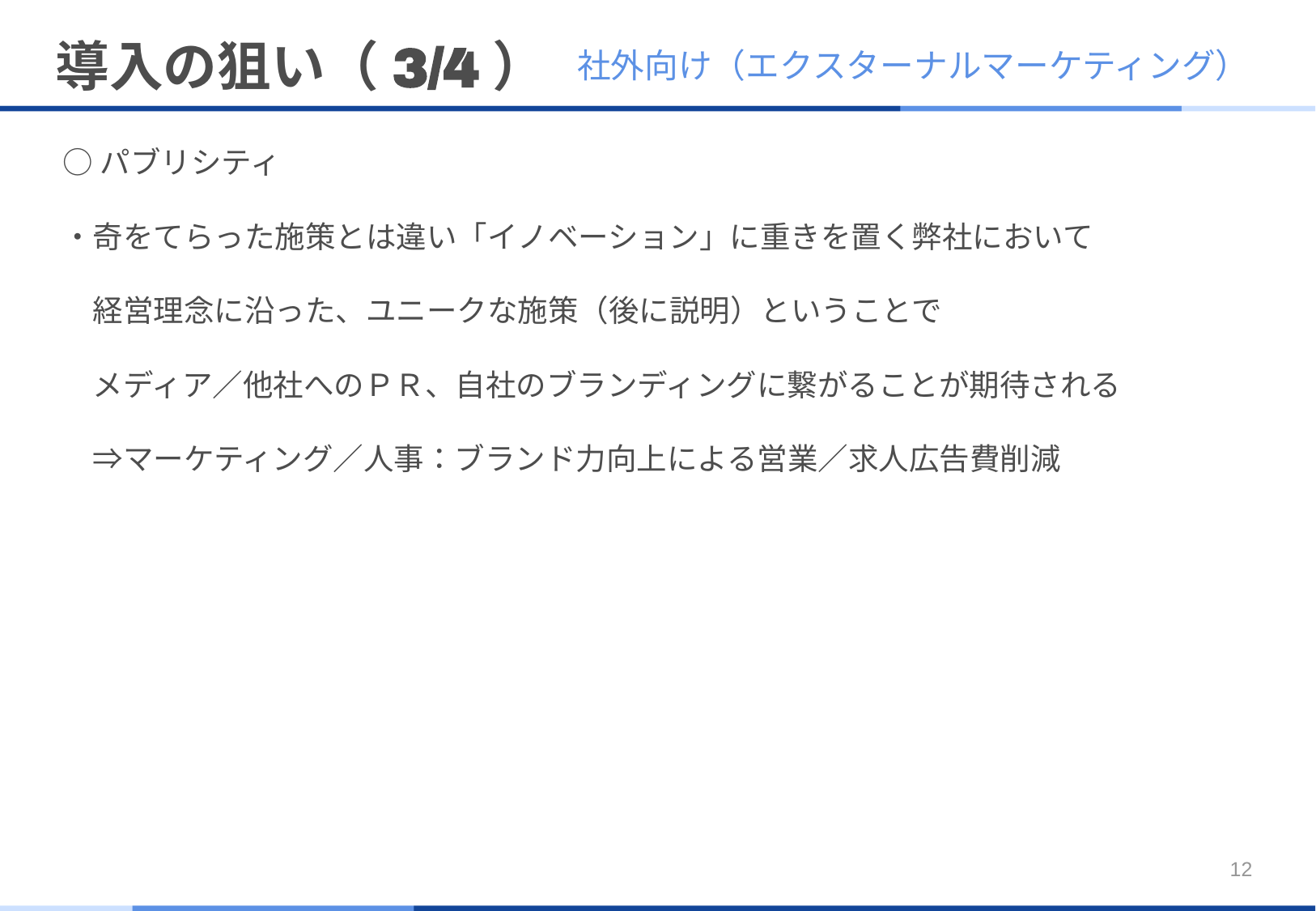

# 導入の狙い（3/4）
社外向け（エクスターナルマーケティング）
○パブリシティ
・奇をてらった施策とは違い「イノベーション」に重きを置く弊社において
　経営理念に沿った、ユニークな施策（後に説明）ということで
　メディア／他社へのＰＲ、自社のブランディングに繋がることが期待される
　⇒マーケティング／人事：ブランド力向上による営業／求人広告費削減
12